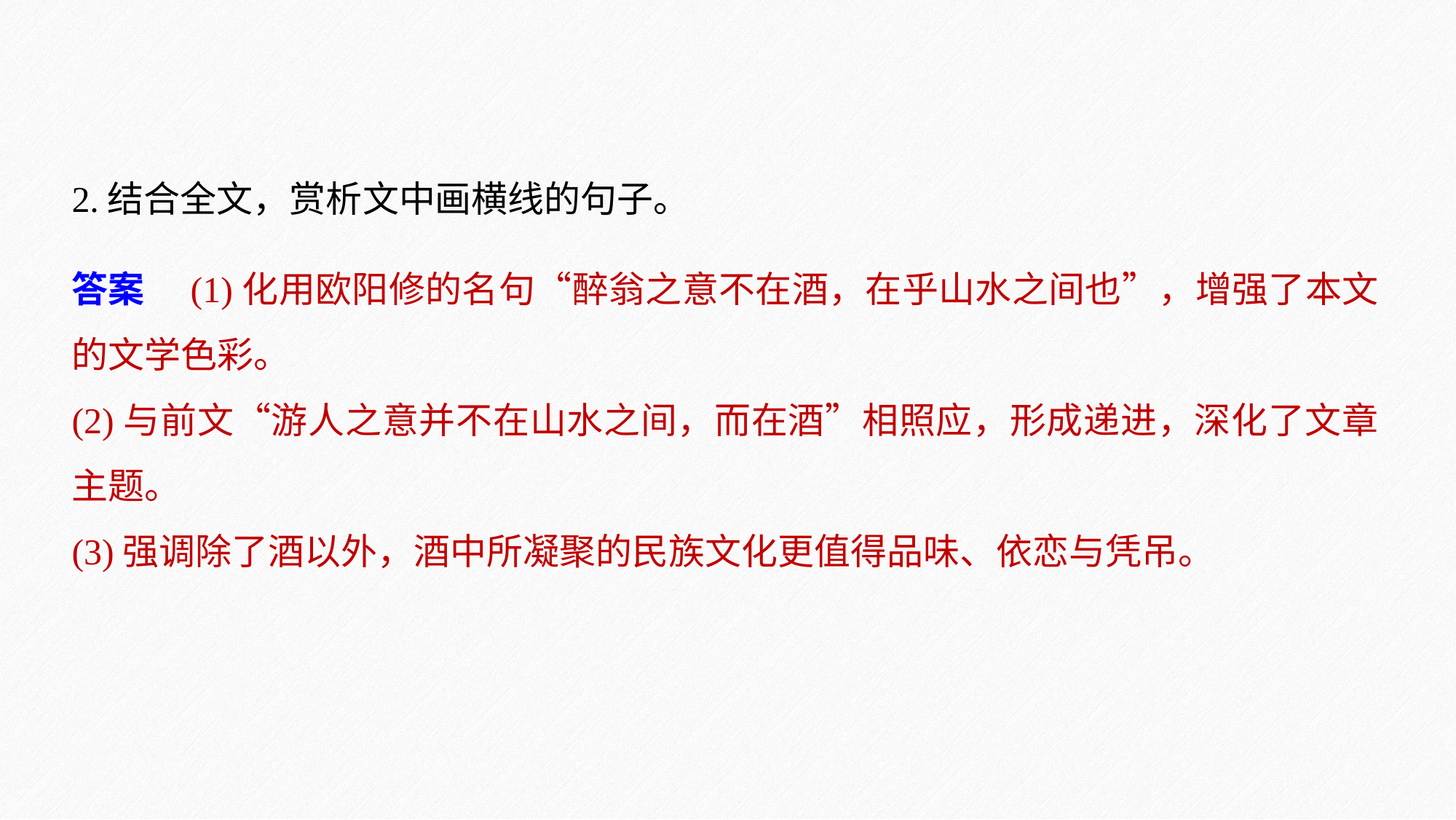

2.结合全文，赏析文中画横线的句子。
答案　(1)化用欧阳修的名句“醉翁之意不在酒，在乎山水之间也”，增强了本文的文学色彩。
(2)与前文“游人之意并不在山水之间，而在酒”相照应，形成递进，深化了文章主题。
(3)强调除了酒以外，酒中所凝聚的民族文化更值得品味、依恋与凭吊。